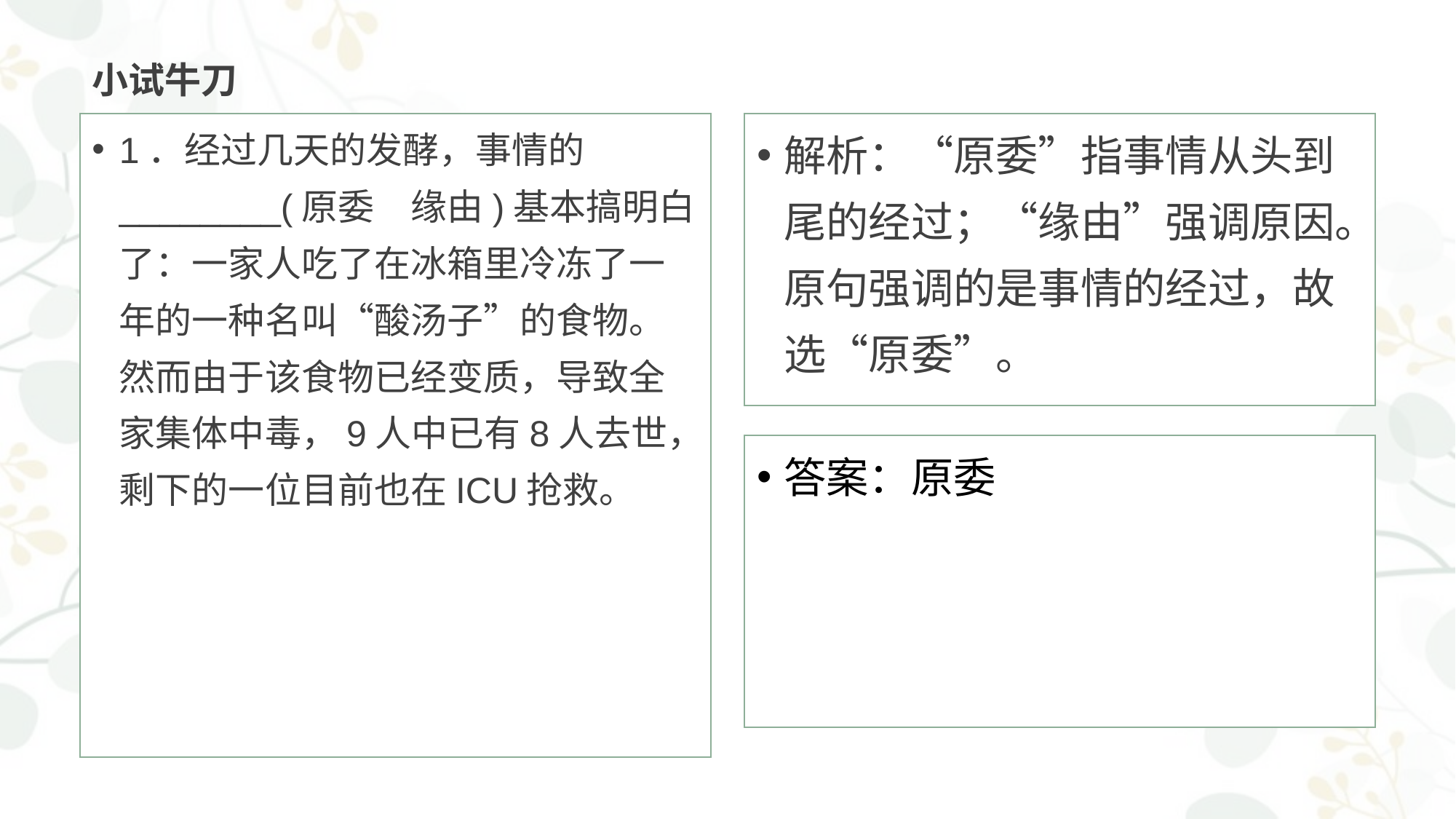

# 小试牛刀
解析：“原委”指事情从头到尾的经过；“缘由”强调原因。原句强调的是事情的经过，故选“原委”。
1．经过几天的发酵，事情的________(原委　缘由)基本搞明白了：一家人吃了在冰箱里冷冻了一年的一种名叫“酸汤子”的食物。然而由于该食物已经变质，导致全家集体中毒，9人中已有8人去世，剩下的一位目前也在ICU抢救。
答案：原委